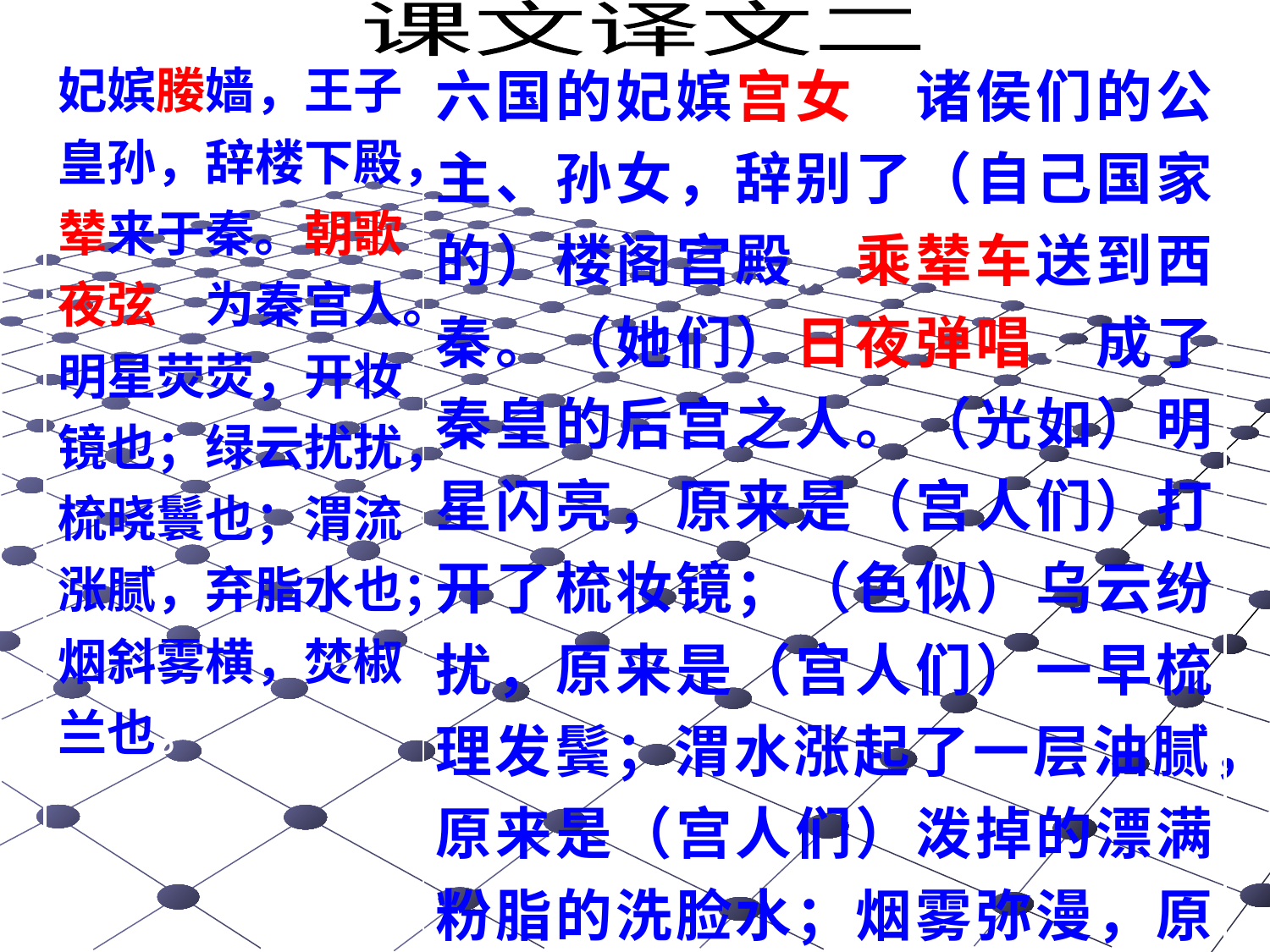

课文译文二
| 妃嫔媵嫱，王子皇孙，辞楼下殿，辇来于秦。朝歌夜弦，为秦宫人。明星荧荧，开妆镜也；绿云扰扰，梳晓鬟也；渭流涨腻，弃脂水也；烟斜雾横，焚椒兰也。 | 六国的妃嫔宫女，诸侯们的公主、孙女，辞别了（自己国家的）楼阁宫殿，乘辇车送到西秦。（她们）日夜弹唱，成了秦皇的后宫之人。（光如）明星闪亮，原来是（宫人们）打开了梳妆镜；（色似）乌云纷扰，原来是（宫人们）一早梳理发鬓；渭水涨起了一层油腻，原来是（宫人们）泼掉的漂满粉脂的洗脸水；烟雾弥漫，原来是（宫人们）点燃椒兰香料以熏衣物。 |
| --- | --- |